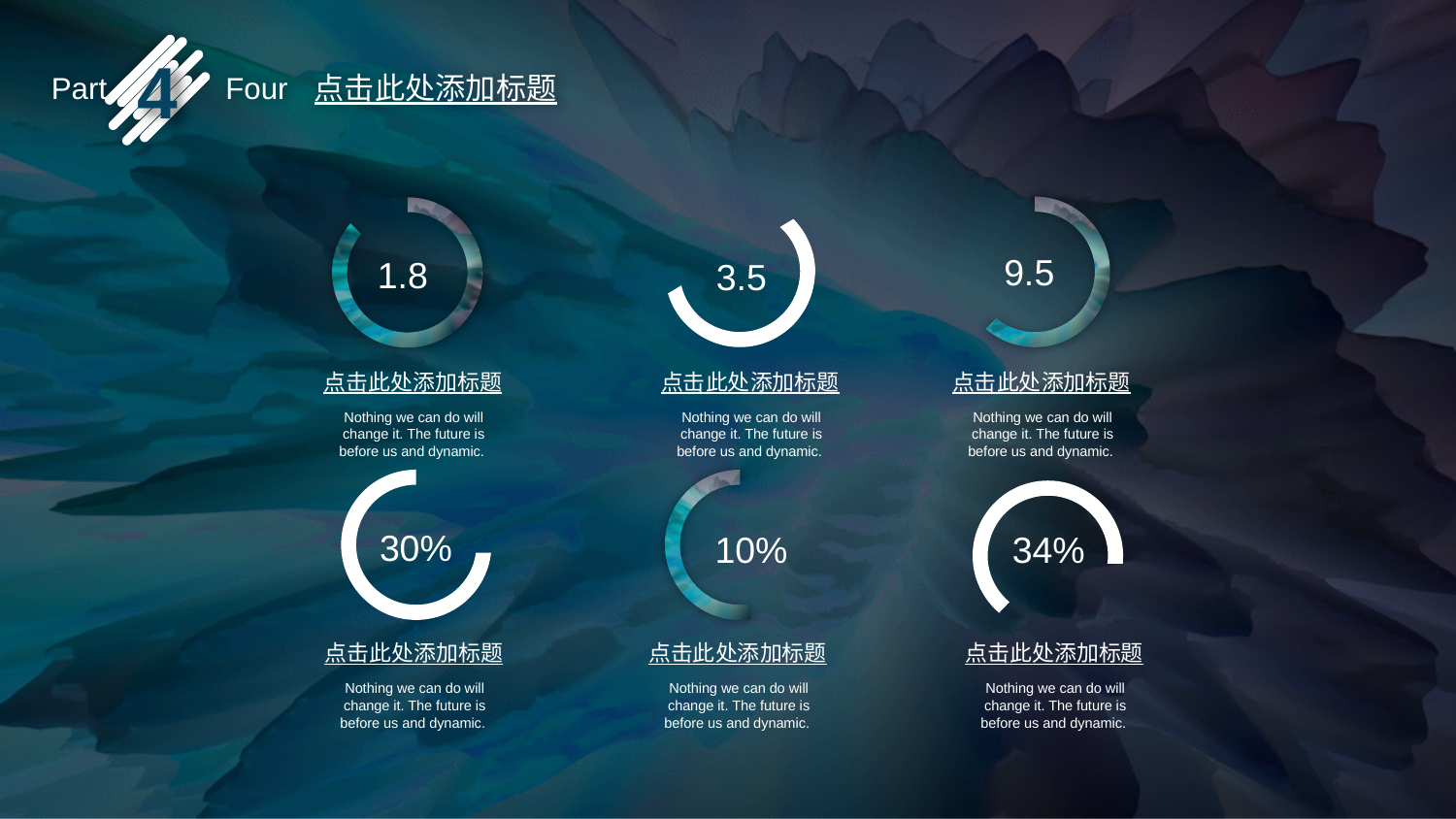

4
Part              Four
点击此处添加标题

9.5
1.8
3.5
点击此处添加标题
点击此处添加标题
点击此处添加标题
Nothing we can do will change it. The future is before us and dynamic.
Nothing we can do will change it. The future is before us and dynamic.
Nothing we can do will change it. The future is before us and dynamic.

30%
10%
34%
点击此处添加标题
点击此处添加标题
点击此处添加标题
Nothing we can do will change it. The future is before us and dynamic.
Nothing we can do will change it. The future is before us and dynamic.
Nothing we can do will change it. The future is before us and dynamic.